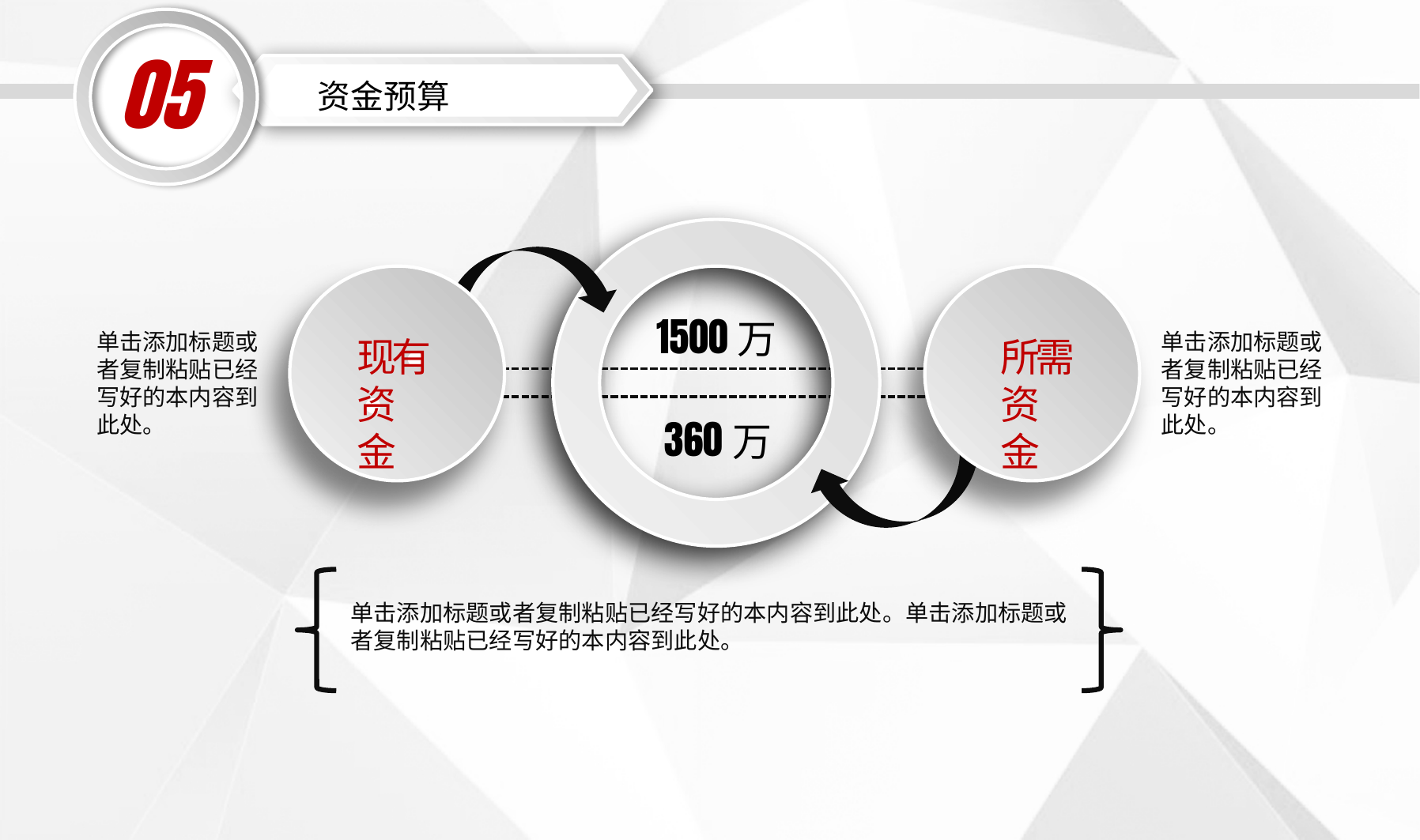

05

资金预算

1500万
单击添加标题或
者复制粘贴已经
写好的本内容到
此处。
单击添加标题或
者复制粘贴已经
写好的本内容到
此处。
现有资金
所需资金
360万

单击添加标题或者复制粘贴已经写好的本内容到此处。单击添加标题或
者复制粘贴已经写好的本内容到此处。